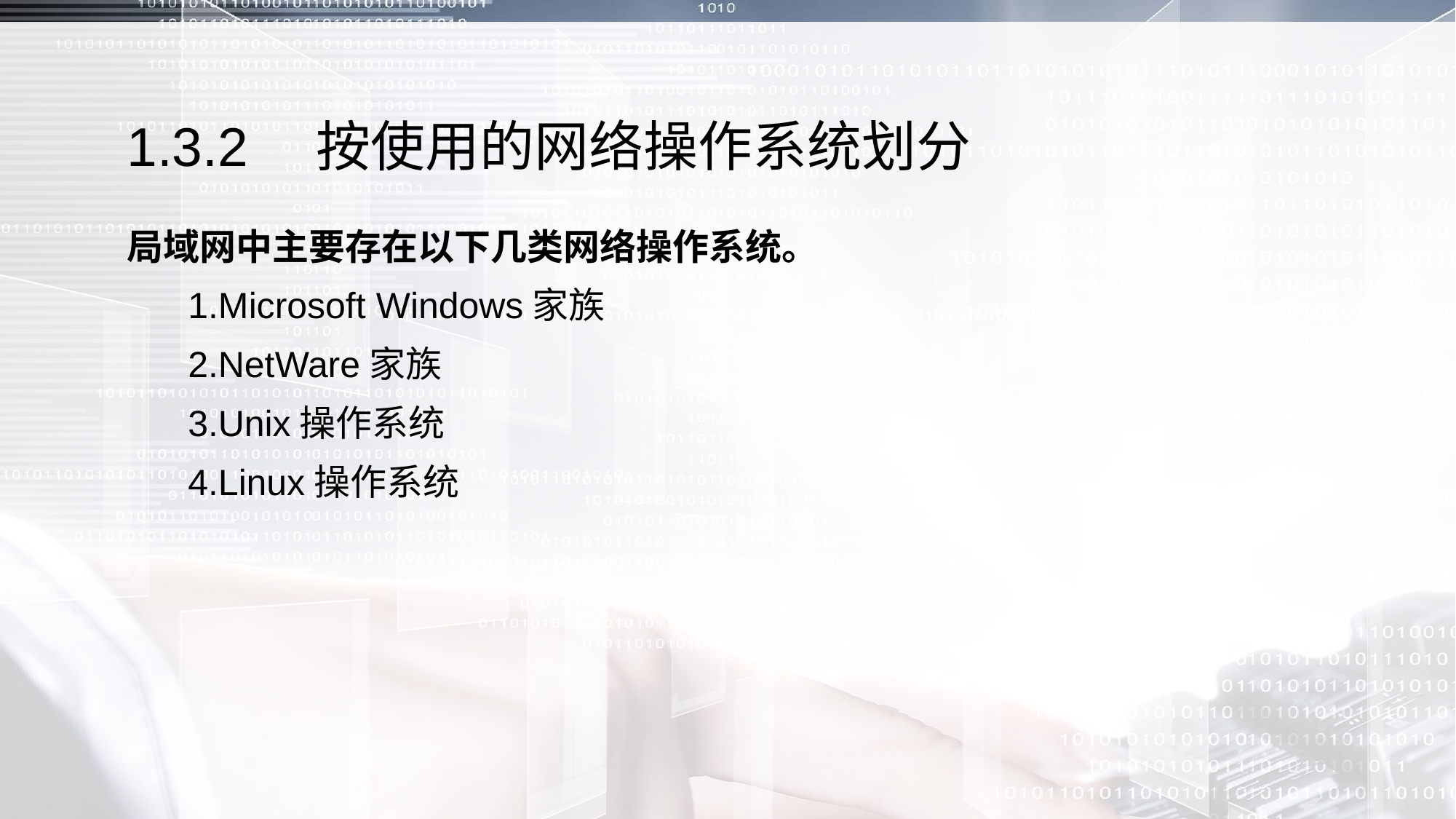

# 1.3.2　按使用的网络操作系统划分
局域网中主要存在以下几类网络操作系统。
      1.Microsoft Windows家族
      2.NetWare家族
      3.Unix操作系统
      4.Linux操作系统